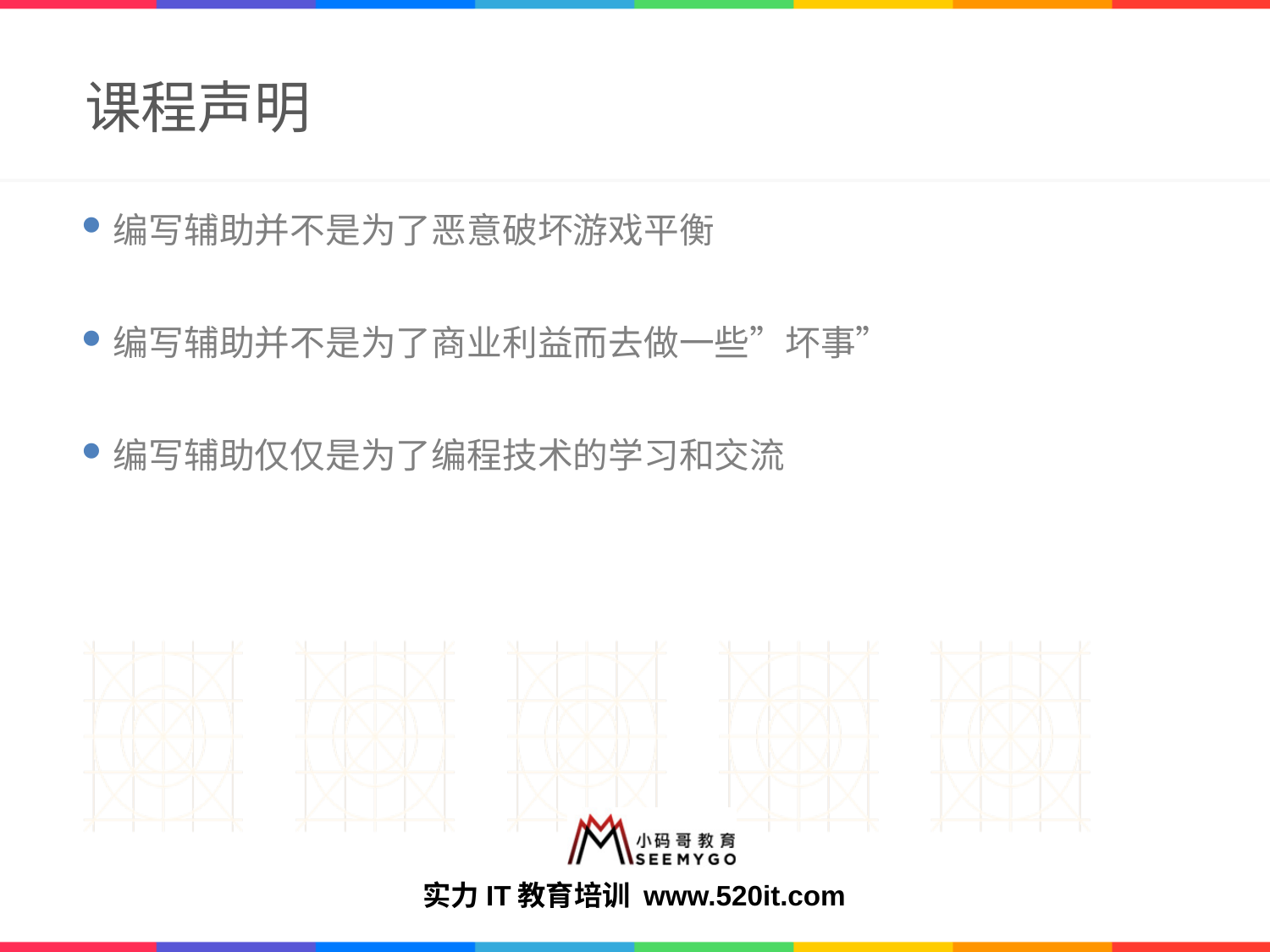

# 课程声明
编写辅助并不是为了恶意破坏游戏平衡

编写辅助并不是为了商业利益而去做一些”坏事”

编写辅助仅仅是为了编程技术的学习和交流